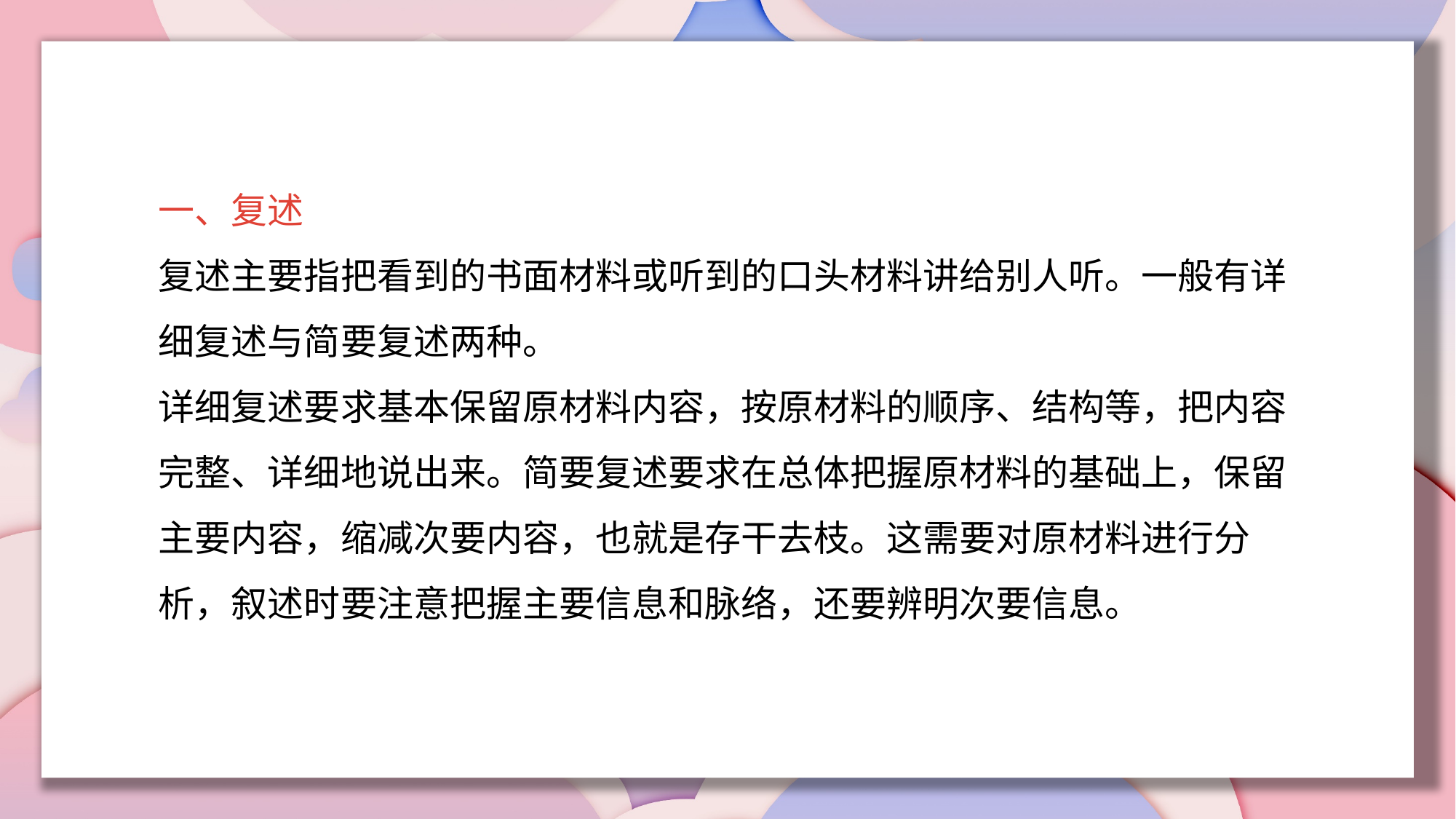

一、复述
复述主要指把看到的书面材料或听到的口头材料讲给别人听。一般有详细复述与简要复述两种。
详细复述要求基本保留原材料内容，按原材料的顺序、结构等，把内容完整、详细地说出来。简要复述要求在总体把握原材料的基础上，保留主要内容，缩减次要内容，也就是存干去枝。这需要对原材料进行分析，叙述时要注意把握主要信息和脉络，还要辨明次要信息。